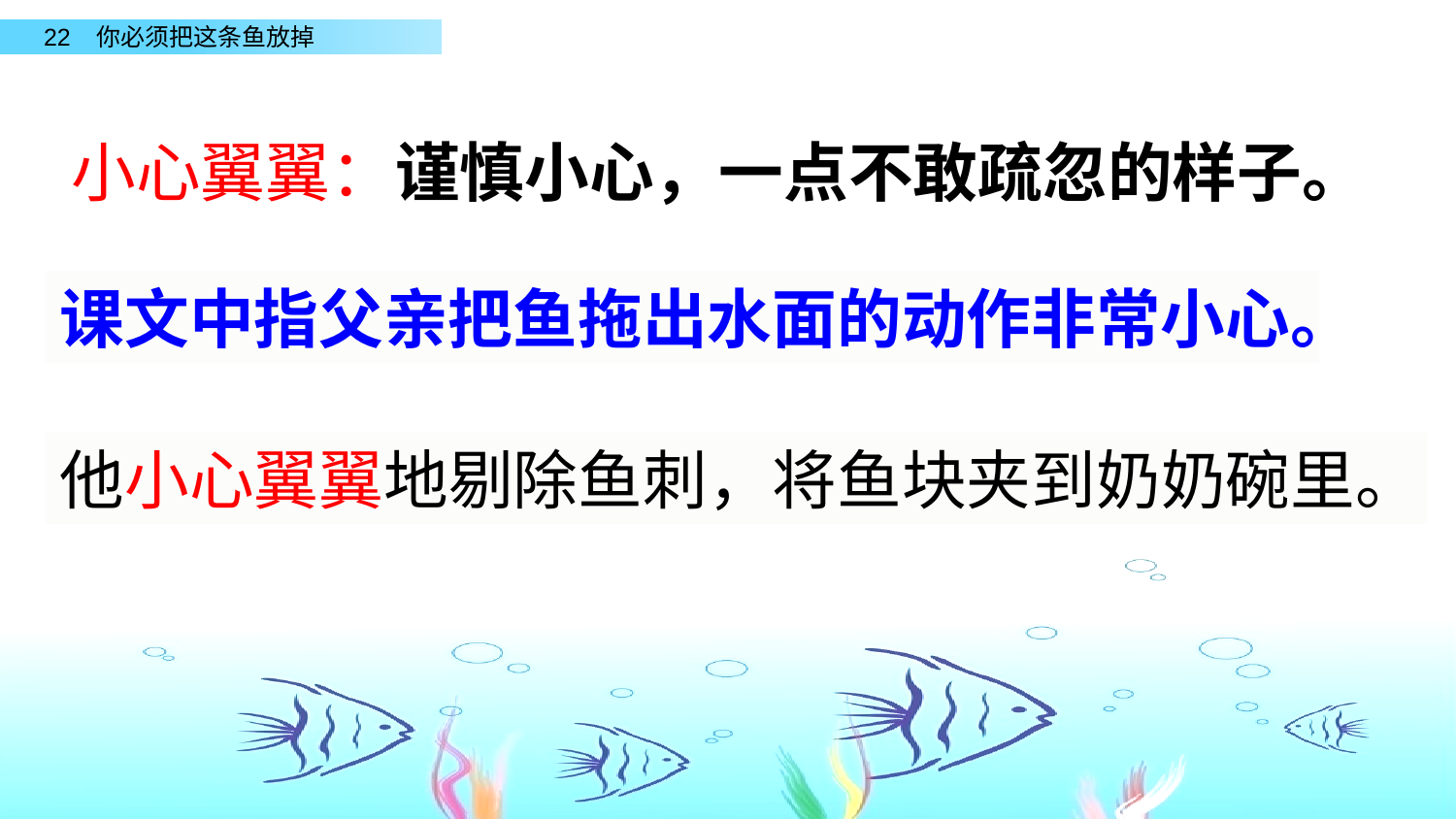

小心翼翼：谨慎小心，一点不敢疏忽的样子。
课文中指父亲把鱼拖出水面的动作非常小心。
他小心翼翼地剔除鱼刺，将鱼块夹到奶奶碗里。